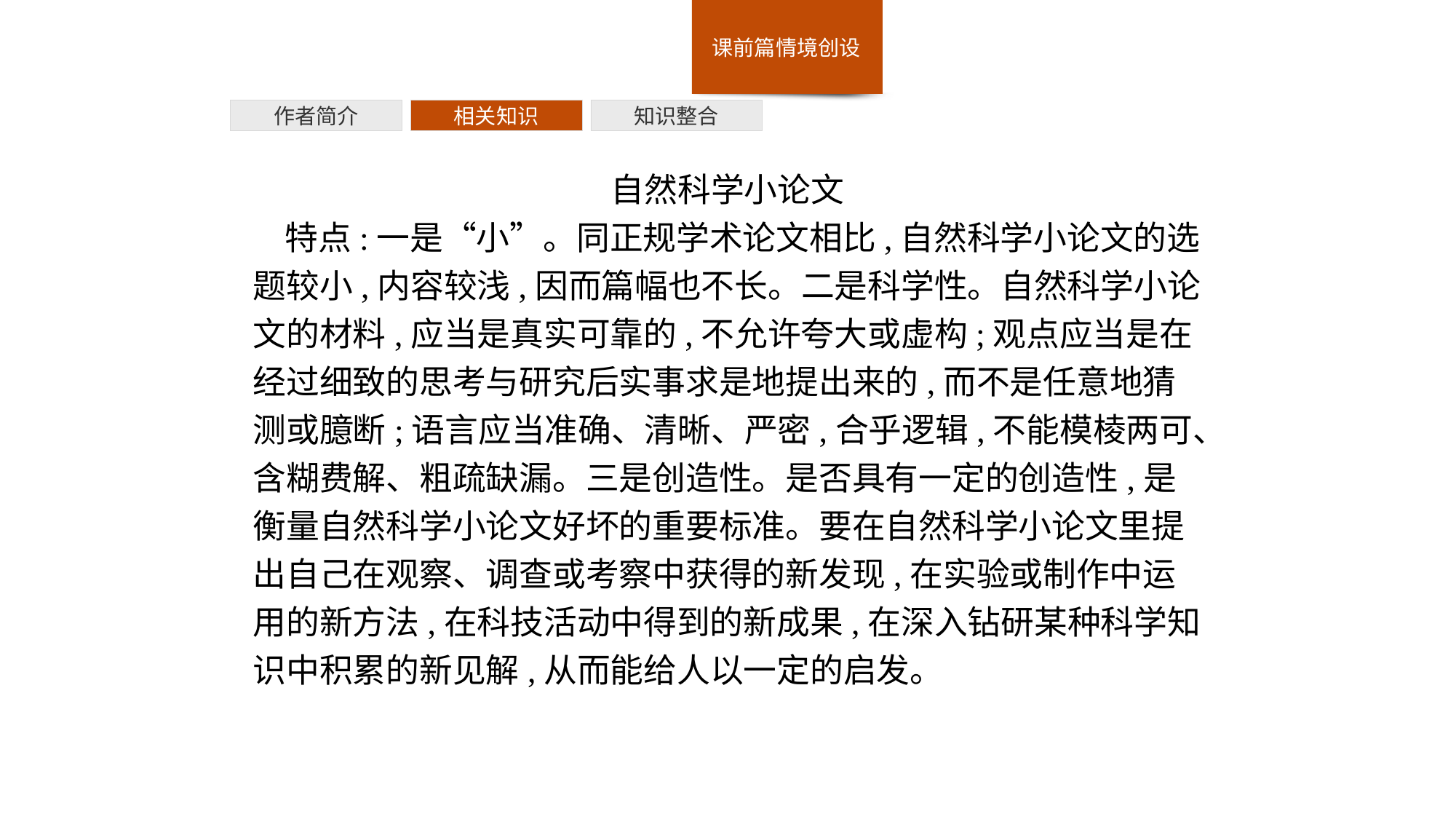

作者简介
相关知识
知识整合
自然科学小论文
特点:一是“小”。同正规学术论文相比,自然科学小论文的选题较小,内容较浅,因而篇幅也不长。二是科学性。自然科学小论文的材料,应当是真实可靠的,不允许夸大或虚构;观点应当是在经过细致的思考与研究后实事求是地提出来的,而不是任意地猜测或臆断;语言应当准确、清晰、严密,合乎逻辑,不能模棱两可、含糊费解、粗疏缺漏。三是创造性。是否具有一定的创造性,是衡量自然科学小论文好坏的重要标准。要在自然科学小论文里提出自己在观察、调查或考察中获得的新发现,在实验或制作中运用的新方法,在科技活动中得到的新成果,在深入钻研某种科学知识中积累的新见解,从而能给人以一定的启发。